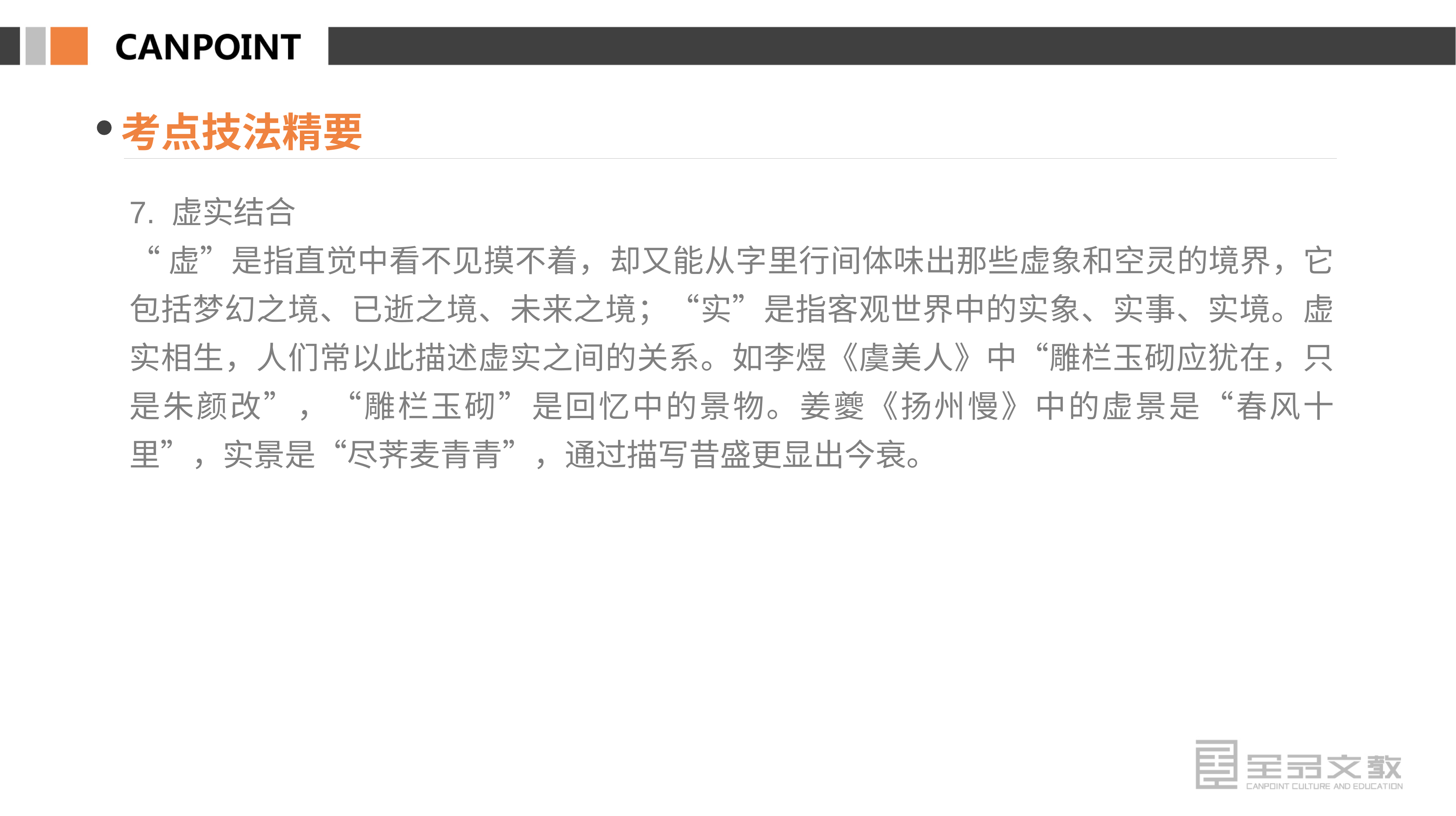

考点技法精要

7. 虚实结合
“虚”是指直觉中看不见摸不着，却又能从字里行间体味出那些虚象和空灵的境界，它包括梦幻之境、已逝之境、未来之境；“实”是指客观世界中的实象、实事、实境。虚实相生，人们常以此描述虚实之间的关系。如李煜《虞美人》中“雕栏玉砌应犹在，只是朱颜改”，“雕栏玉砌”是回忆中的景物。姜夔《扬州慢》中的虚景是“春风十里”，实景是“尽荠麦青青”，通过描写昔盛更显出今衰。